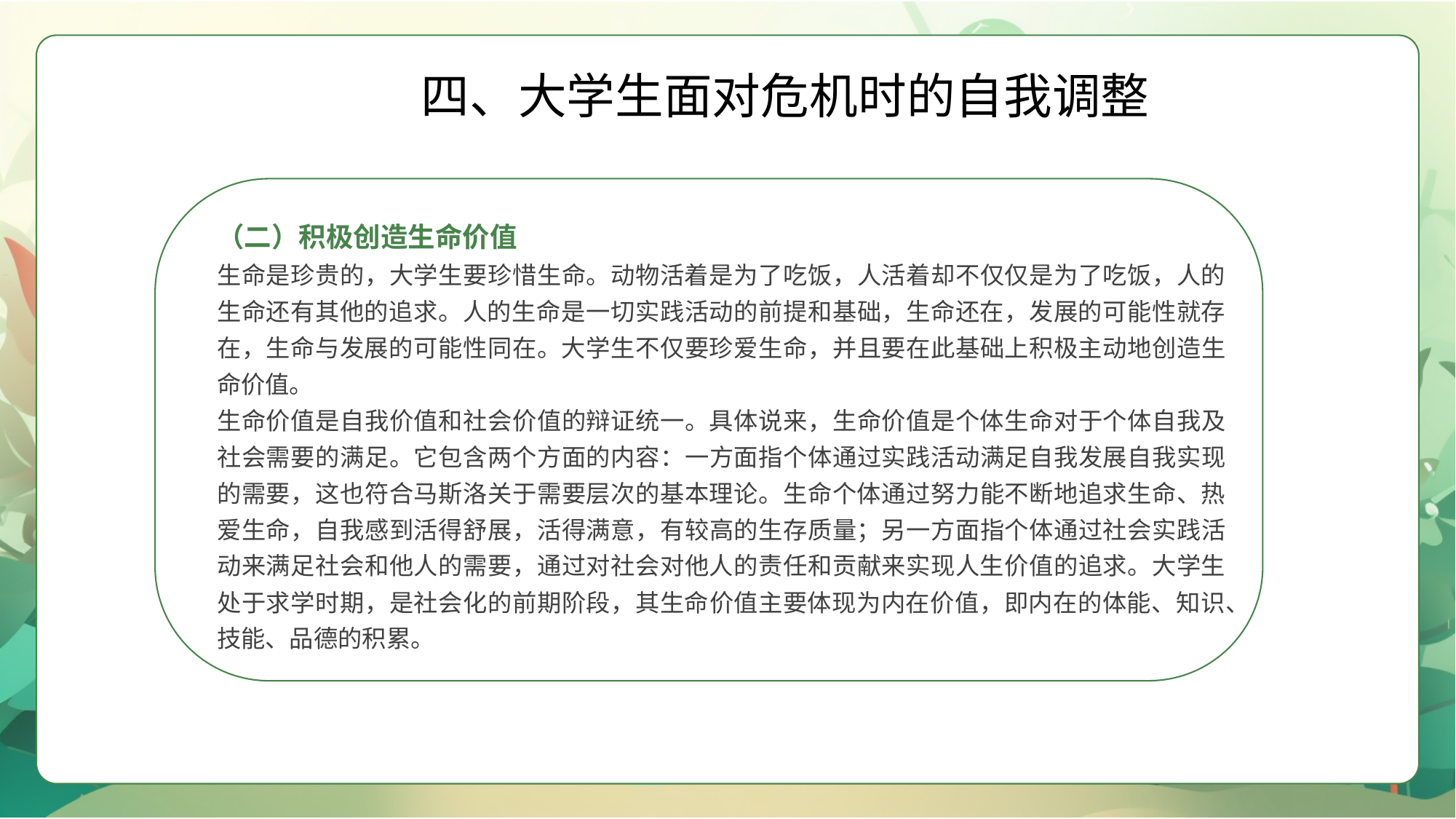

四、大学生面对危机时的自我调整

（二）积极创造生命价值
生命是珍贵的，大学生要珍惜生命。动物活着是为了吃饭，人活着却不仅仅是为了吃饭，人的生命还有其他的追求。人的生命是一切实践活动的前提和基础，生命还在，发展的可能性就存在，生命与发展的可能性同在。大学生不仅要珍爱生命，并且要在此基础上积极主动地创造生命价值。
生命价值是自我价值和社会价值的辩证统一。具体说来，生命价值是个体生命对于个体自我及社会需要的满足。它包含两个方面的内容：一方面指个体通过实践活动满足自我发展自我实现的需要，这也符合马斯洛关于需要层次的基本理论。生命个体通过努力能不断地追求生命、热爱生命，自我感到活得舒展，活得满意，有较高的生存质量；另一方面指个体通过社会实践活动来满足社会和他人的需要，通过对社会对他人的责任和贡献来实现人生价值的追求。大学生处于求学时期，是社会化的前期阶段，其生命价值主要体现为内在价值，即内在的体能、知识、技能、品德的积累。